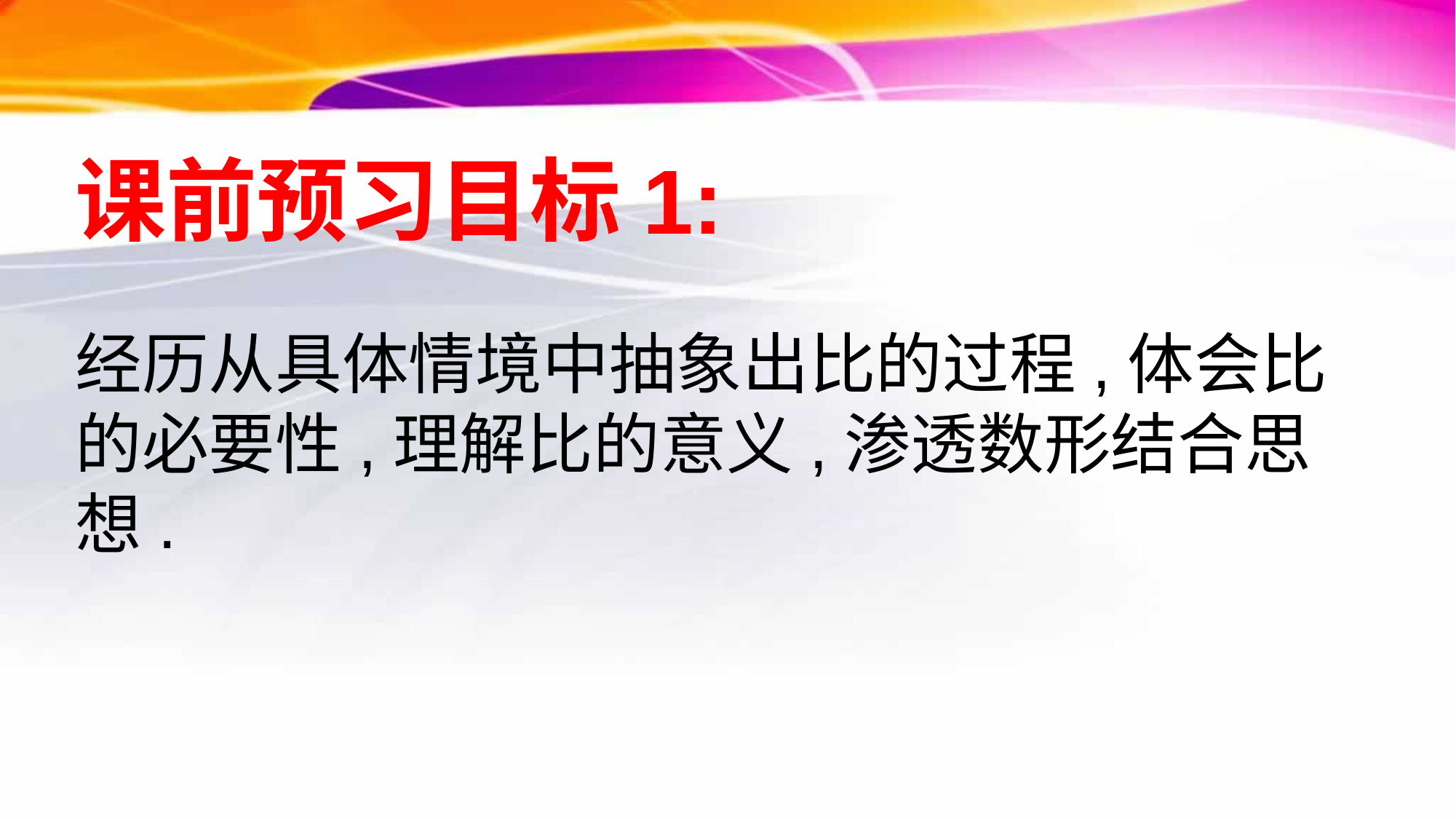

# 课前预习目标1:
经历从具体情境中抽象出比的过程,体会比的必要性,理解比的意义,渗透数形结合思想.